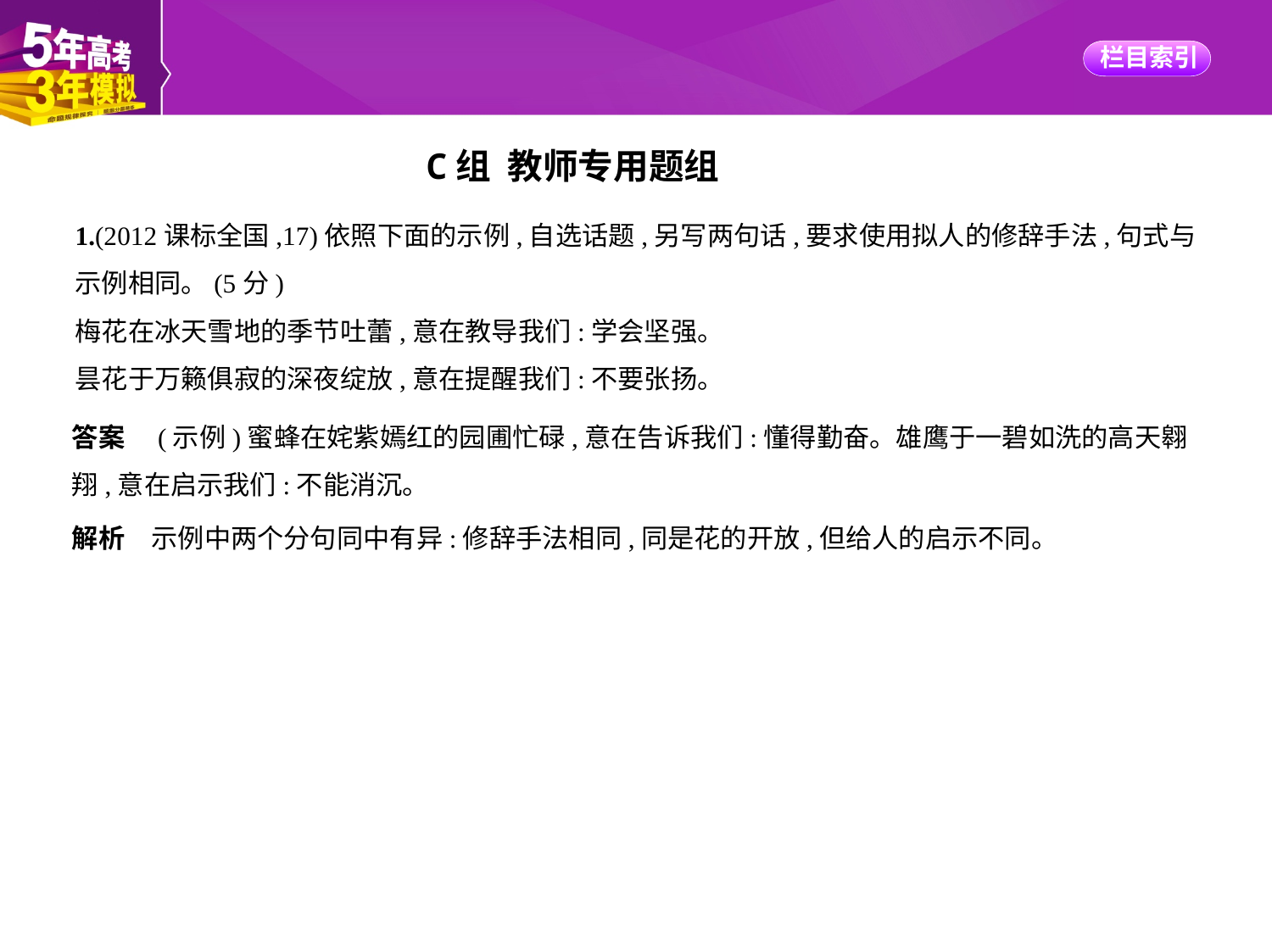

C组  教师专用题组
1.(2012课标全国,17)依照下面的示例,自选话题,另写两句话,要求使用拟人的修辞手法,句式与
示例相同。(5分)
梅花在冰天雪地的季节吐蕾,意在教导我们:学会坚强。
昙花于万籁俱寂的深夜绽放,意在提醒我们:不要张扬。
答案　(示例)蜜蜂在姹紫嫣红的园圃忙碌,意在告诉我们:懂得勤奋。雄鹰于一碧如洗的高天翱
翔,意在启示我们:不能消沉。
解析　示例中两个分句同中有异:修辞手法相同,同是花的开放,但给人的启示不同。